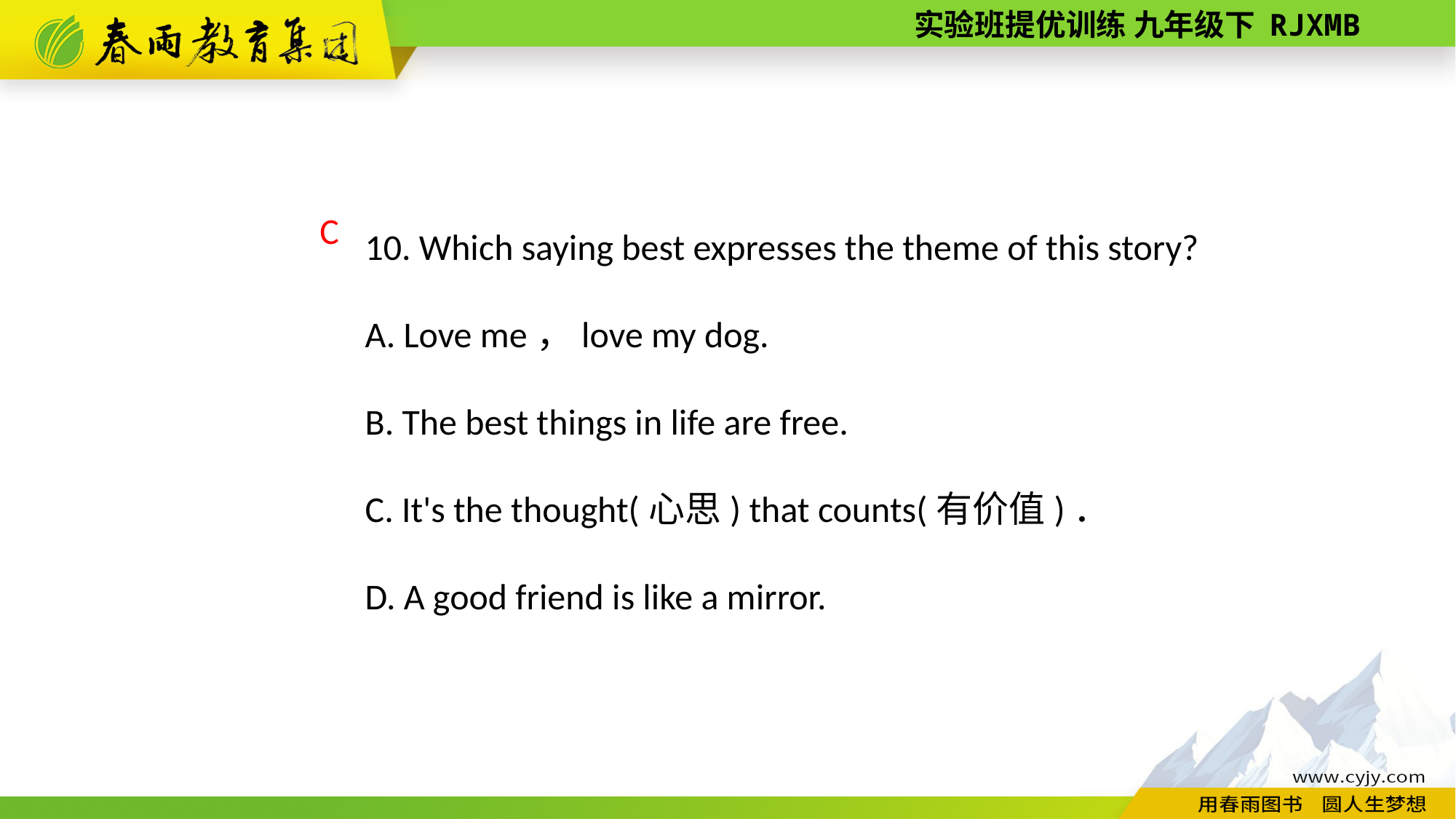

10. Which saying best expresses the theme of this story?
A. Love me，love my dog.
B. The best things in life are free.
C. It's the thought(心思) that counts(有价值)．
D. A good friend is like a mirror.
C